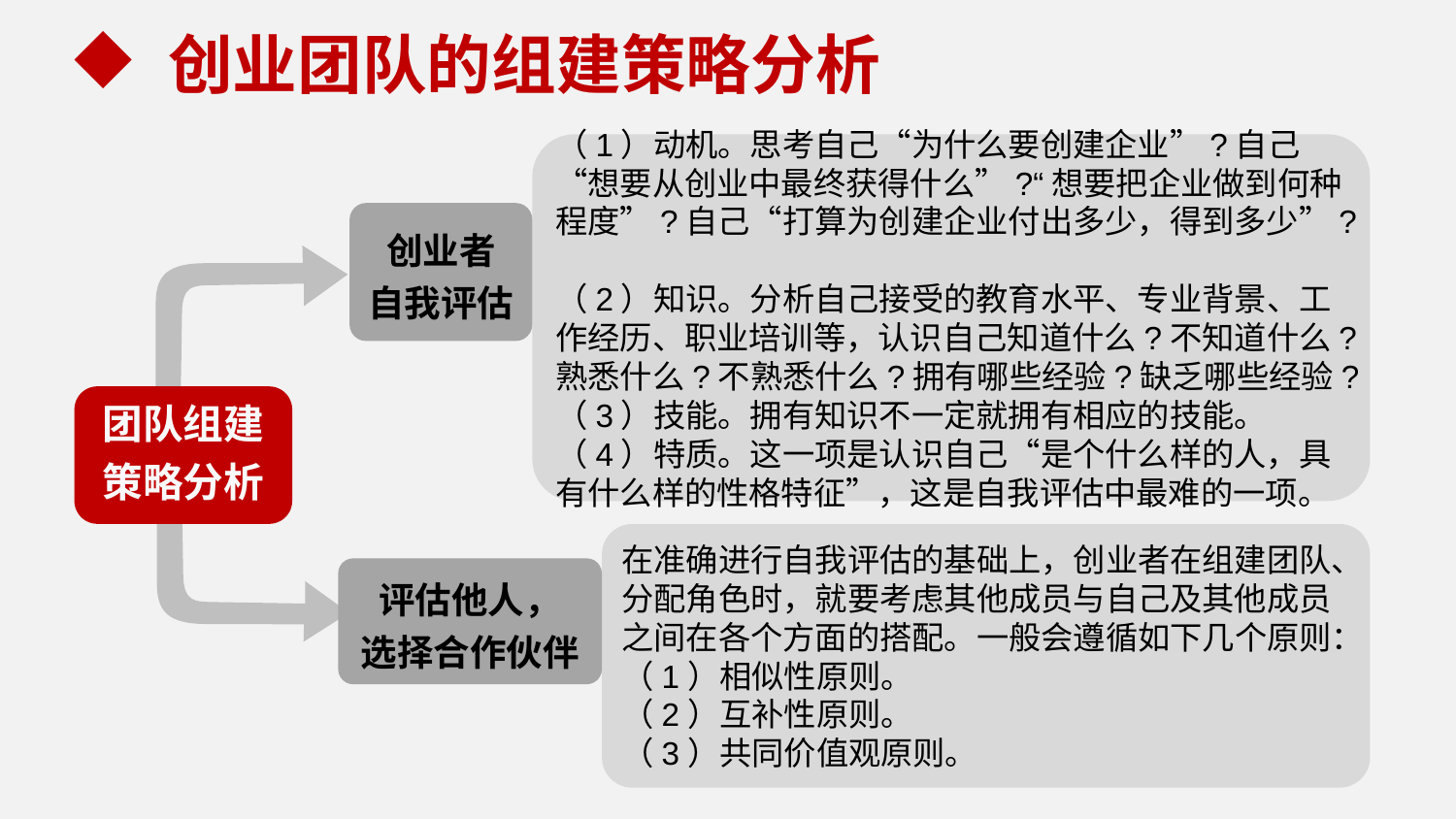

创业团队的组建策略分析
（1）动机。思考自己“为什么要创建企业”?自己“想要从创业中最终获得什么”?“想要把企业做到何种程度”?自己“打算为创建企业付出多少，得到多少”?
（2）知识。分析自己接受的教育水平、专业背景、工作经历、职业培训等，认识自己知道什么?不知道什么?熟悉什么?不熟悉什么?拥有哪些经验?缺乏哪些经验?
（3）技能。拥有知识不一定就拥有相应的技能。
（4）特质。这一项是认识自己“是个什么样的人，具有什么样的性格特征”，这是自我评估中最难的一项。
创业者
自我评估

团队组建策略分析

在准确进行自我评估的基础上，创业者在组建团队、分配角色时，就要考虑其他成员与自己及其他成员之间在各个方面的搭配。一般会遵循如下几个原则：
（1）相似性原则。
（2）互补性原则。
（3）共同价值观原则。
评估他人，
选择合作伙伴